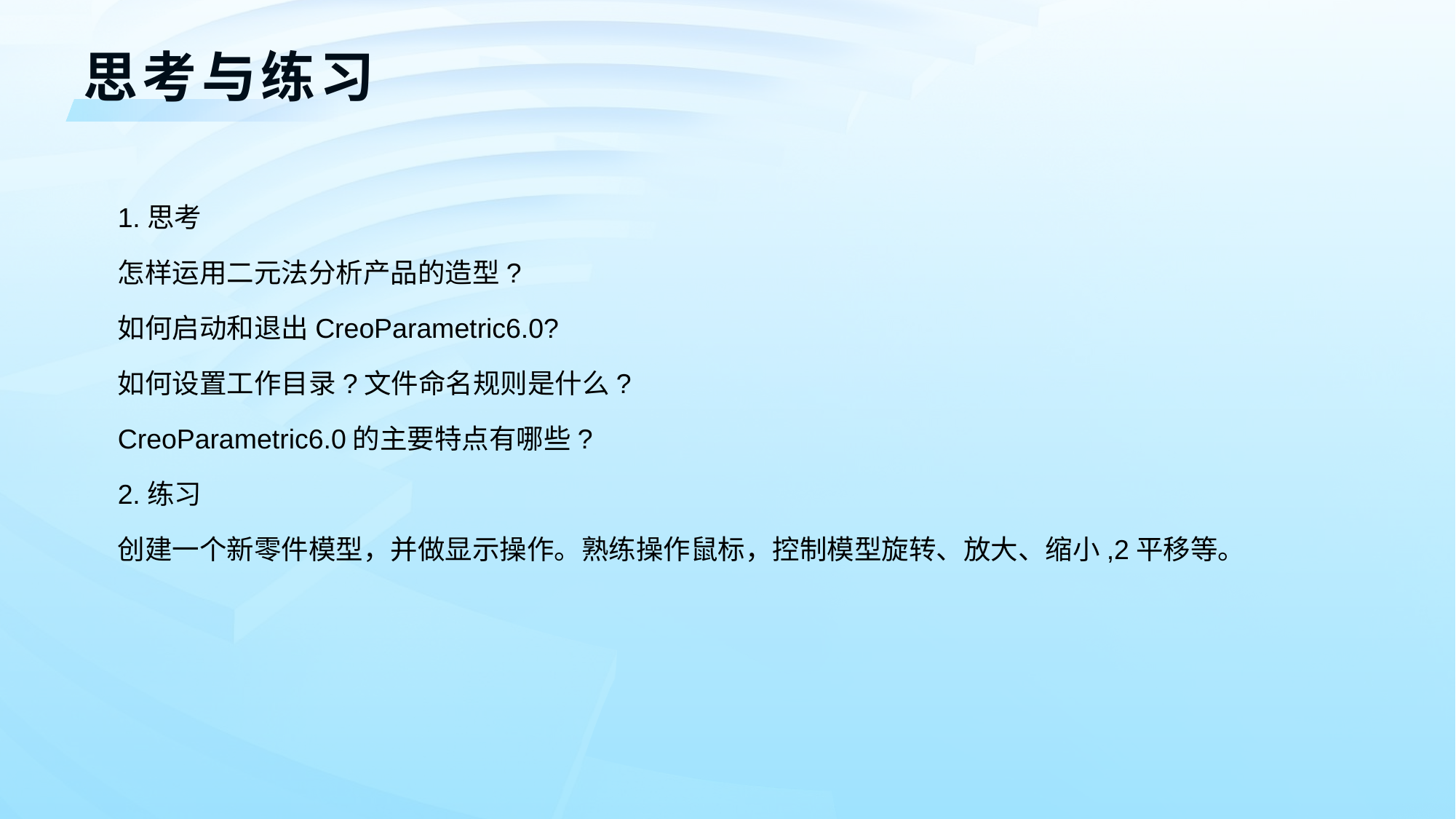

思考与练习
1.思考
怎样运用二元法分析产品的造型?
如何启动和退出CreoParametric6.0?
如何设置工作目录?文件命名规则是什么?
CreoParametric6.0的主要特点有哪些?
2.练习
创建一个新零件模型，并做显示操作。熟练操作鼠标，控制模型旋转、放大、缩小,2平移等。